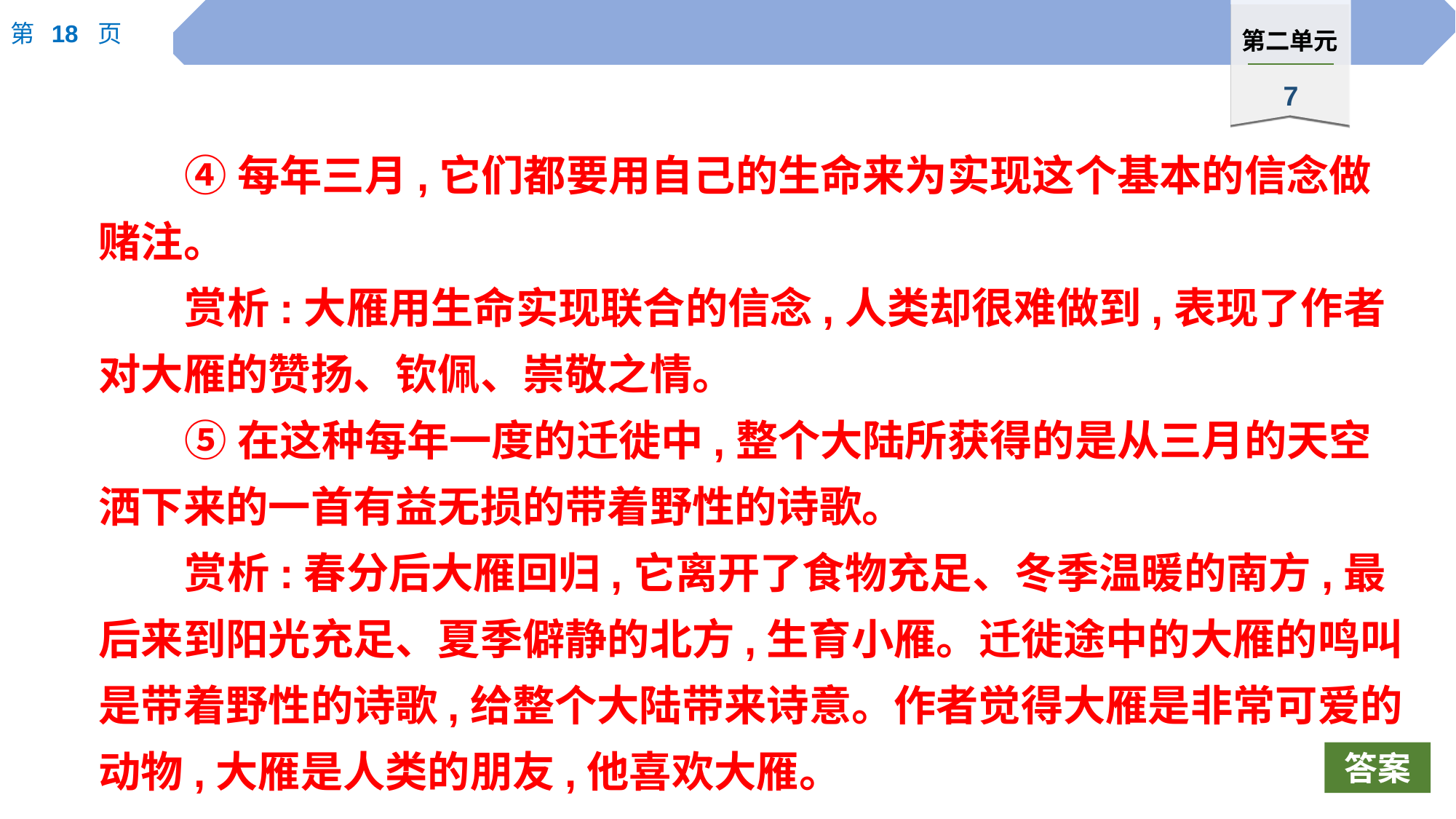

④每年三月,它们都要用自己的生命来为实现这个基本的信念做赌注。
赏析:大雁用生命实现联合的信念,人类却很难做到,表现了作者对大雁的赞扬、钦佩、崇敬之情。
⑤在这种每年一度的迁徙中,整个大陆所获得的是从三月的天空洒下来的一首有益无损的带着野性的诗歌。
赏析:春分后大雁回归,它离开了食物充足、冬季温暖的南方,最后来到阳光充足、夏季僻静的北方,生育小雁。迁徙途中的大雁的鸣叫是带着野性的诗歌,给整个大陆带来诗意。作者觉得大雁是非常可爱的动物,大雁是人类的朋友,他喜欢大雁。

答案